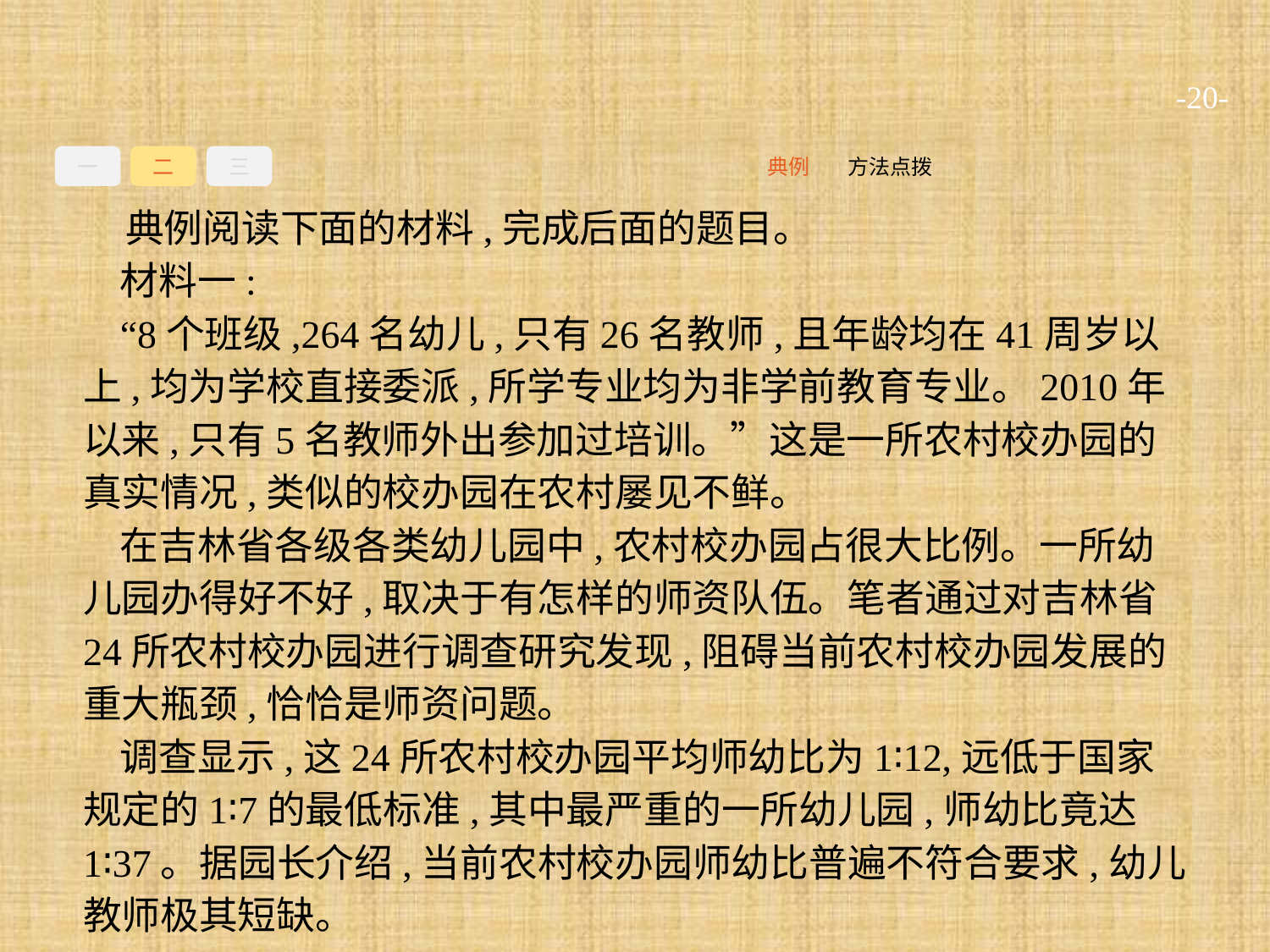

-20-
一
二
三
方法点拨
典例
典例阅读下面的材料,完成后面的题目。
材料一:
“8个班级,264名幼儿,只有26名教师,且年龄均在41周岁以上,均为学校直接委派,所学专业均为非学前教育专业。2010年以来,只有5名教师外出参加过培训。”这是一所农村校办园的真实情况,类似的校办园在农村屡见不鲜。
在吉林省各级各类幼儿园中,农村校办园占很大比例。一所幼儿园办得好不好,取决于有怎样的师资队伍。笔者通过对吉林省24所农村校办园进行调查研究发现,阻碍当前农村校办园发展的重大瓶颈,恰恰是师资问题。
调查显示,这24所农村校办园平均师幼比为1∶12,远低于国家规定的1∶7的最低标准,其中最严重的一所幼儿园,师幼比竟达1∶37。据园长介绍,当前农村校办园师幼比普遍不符合要求,幼儿教师极其短缺。